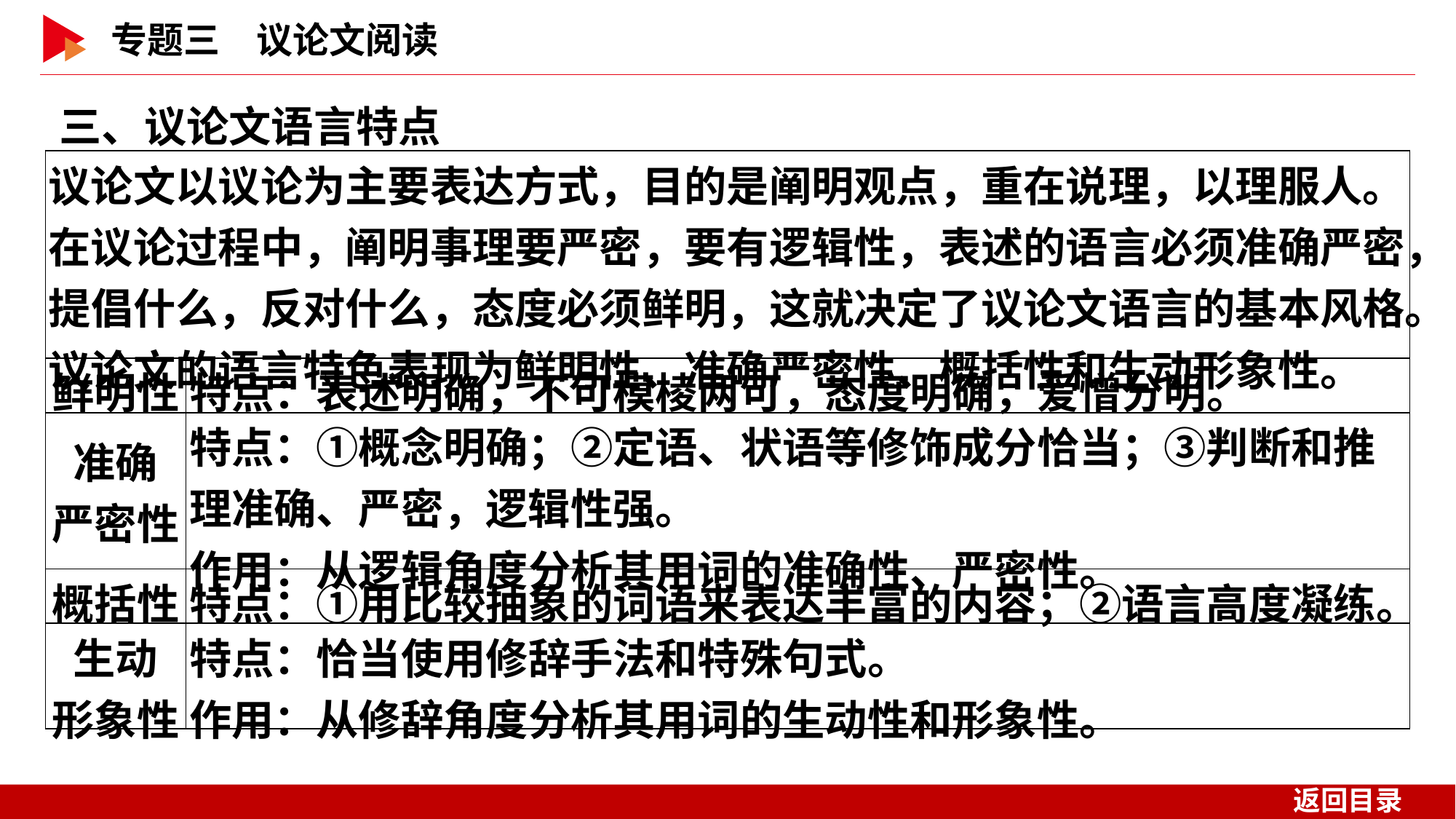

三、议论文语言特点
| 议论文以议论为主要表达方式，目的是阐明观点，重在说理，以理服人。在议论过程中，阐明事理要严密，要有逻辑性，表述的语言必须准确严密，提倡什么，反对什么，态度必须鲜明，这就决定了议论文语言的基本风格。议论文的语言特色表现为鲜明性、准确严密性、概括性和生动形象性。 |  |
| --- | --- |
| 鲜明性 | 特点：表述明确，不可模棱两可，态度明确，爱憎分明。 |
| 准确 严密性 | 特点：①概念明确；②定语、状语等修饰成分恰当；③判断和推理准确、严密，逻辑性强。 作用：从逻辑角度分析其用词的准确性、严密性。 |
| 概括性 | 特点：①用比较抽象的词语来表达丰富的内容；②语言高度凝练。 |
| 生动 形象性 | 特点：恰当使用修辞手法和特殊句式。 作用：从修辞角度分析其用词的生动性和形象性。 |